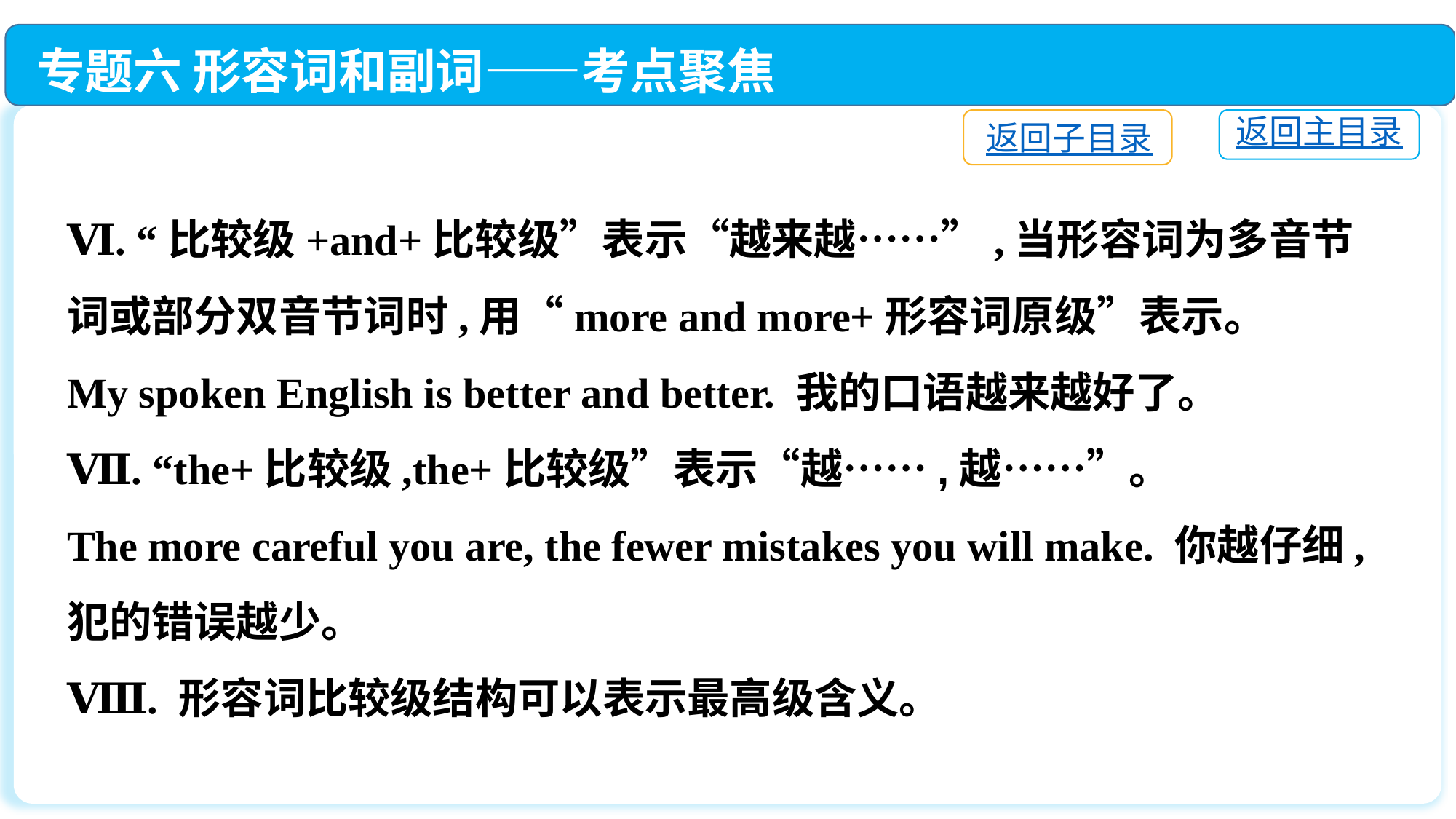

专题六 形容词和副词——考点聚焦

返回子目录
返回主目录
Ⅵ. “比较级+and+比较级”表示“越来越……”,当形容词为多音节词或部分双音节词时,用“more and more+形容词原级”表示。
My spoken English is better and better. 我的口语越来越好了。
Ⅶ. “the+比较级,the+比较级”表示“越……,越……”。
The more careful you are, the fewer mistakes you will make. 你越仔细,犯的错误越少。
Ⅷ. 形容词比较级结构可以表示最高级含义。